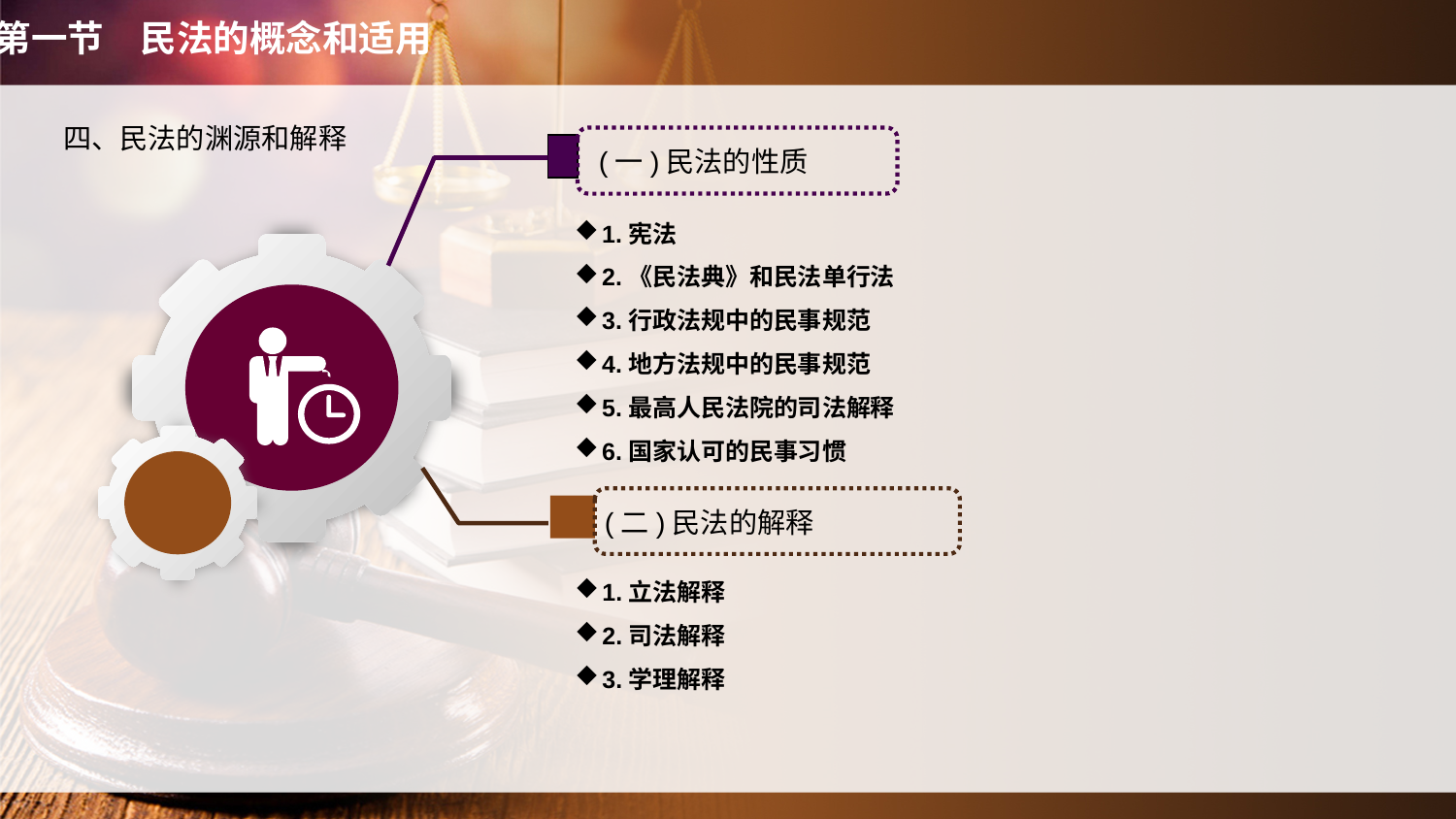

第一节　民法的概念和适用
四、民法的渊源和解释

(一)民法的性质

1.宪法
2.《民法典》和民法单行法
3.行政法规中的民事规范
4.地方法规中的民事规范
5.最高人民法院的司法解释
6.国家认可的民事习惯

(二)民法的解释
1.立法解释
2.司法解释
3.学理解释